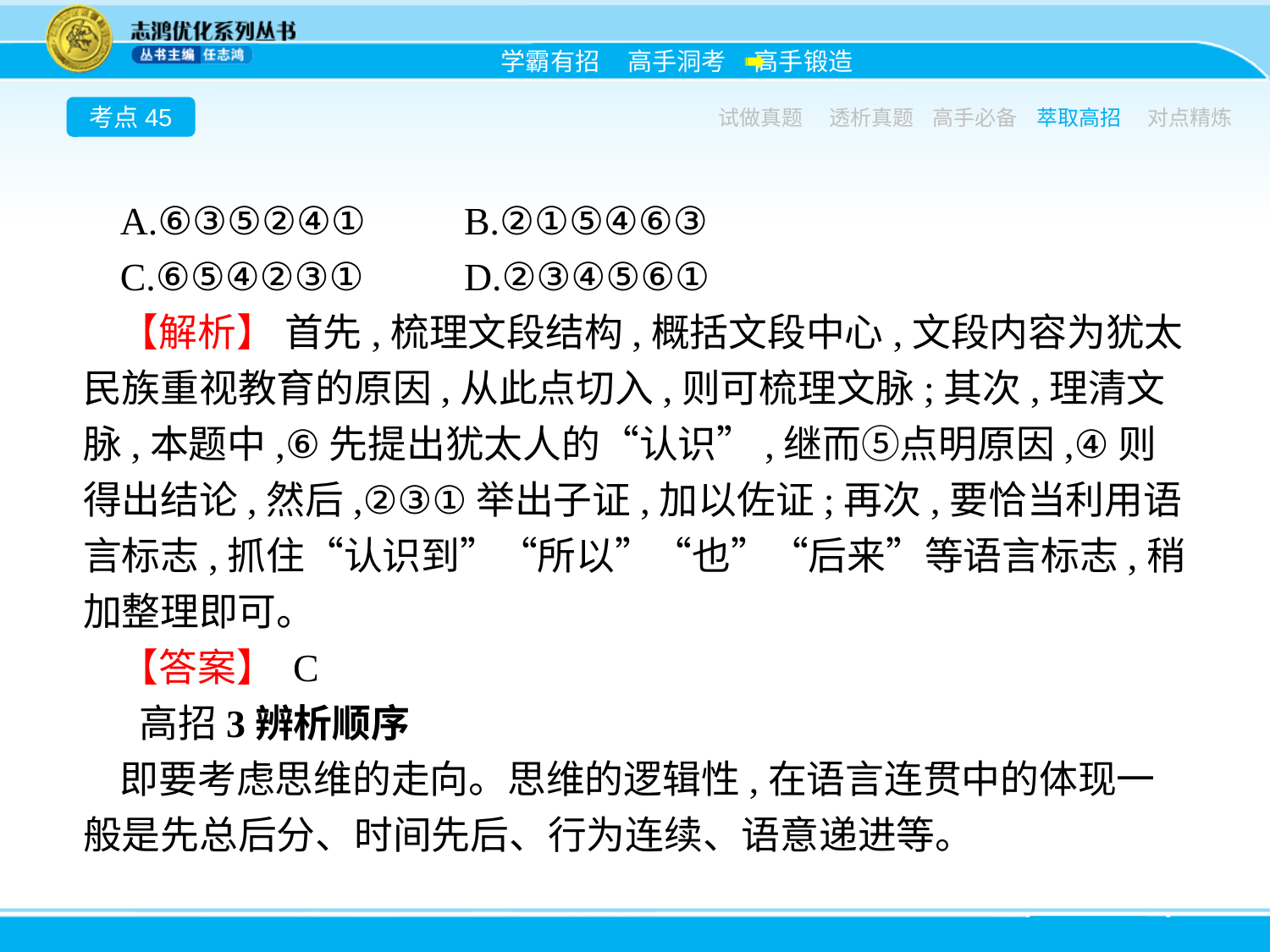

考点45
试做真题
透析真题
高手必备
萃取高招
对点精炼
A.⑥③⑤②④①　	B.②①⑤④⑥③
C.⑥⑤④②③①	D.②③④⑤⑥①
【解析】 首先,梳理文段结构,概括文段中心,文段内容为犹太民族重视教育的原因,从此点切入,则可梳理文脉;其次,理清文脉,本题中,⑥先提出犹太人的“认识”,继而⑤点明原因,④则得出结论,然后,②③①举出子证,加以佐证;再次,要恰当利用语言标志,抓住“认识到”“所以”“也”“后来”等语言标志,稍加整理即可。
【答案】 C
高招3辨析顺序
即要考虑思维的走向。思维的逻辑性,在语言连贯中的体现一般是先总后分、时间先后、行为连续、语意递进等。